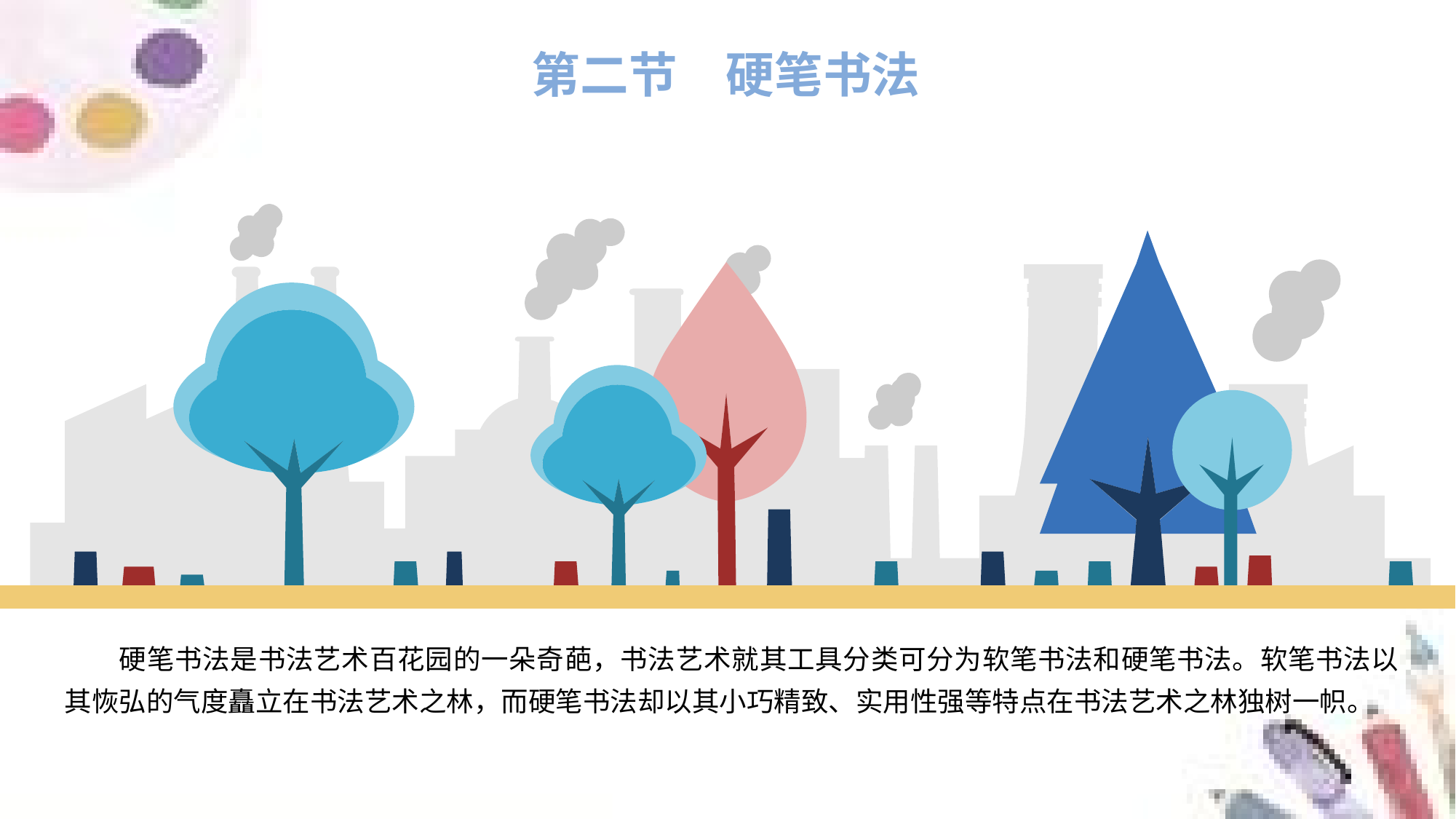

第二节　硬笔书法

硬笔书法是书法艺术百花园的一朵奇葩，书法艺术就其工具分类可分为软笔书法和硬笔书法。软笔书法以其恢弘的气度矗立在书法艺术之林，而硬笔书法却以其小巧精致、实用性强等特点在书法艺术之林独树一帜。